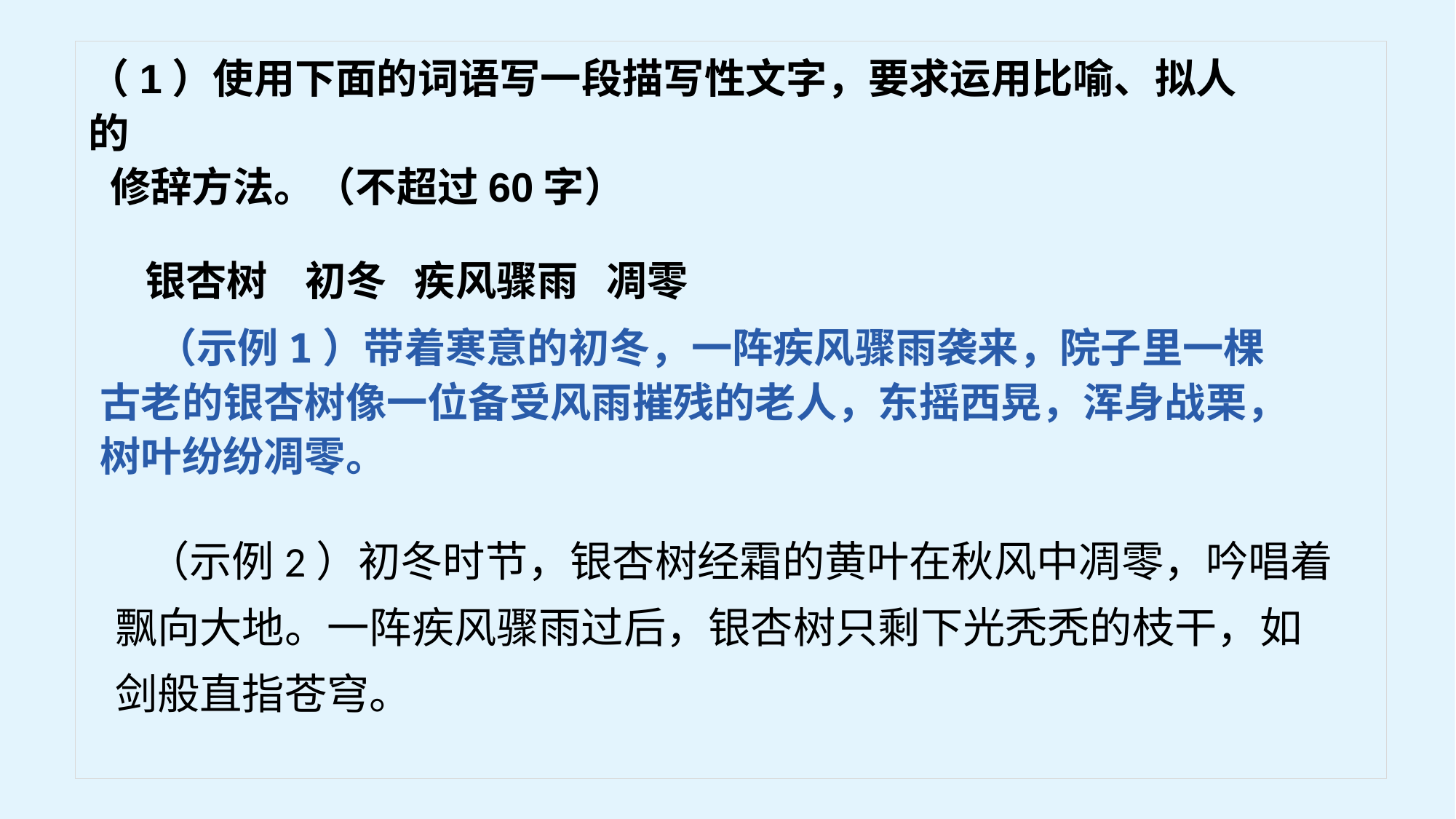

（1）使用下面的词语写一段描写性文字，要求运用比喻、拟人的
 修辞方法。（不超过60字）

     银杏树    初冬   疾风骤雨   凋零

    （示例1）带着寒意的初冬，一阵疾风骤雨袭来，院子里一棵古老的银杏树像一位备受风雨摧残的老人，东摇西晃，浑身战栗，树叶纷纷凋零。
（示例2）初冬时节，银杏树经霜的黄叶在秋风中凋零，吟唱着飘向大地。一阵疾风骤雨过后，银杏树只剩下光秃秃的枝干，如剑般直指苍穹。